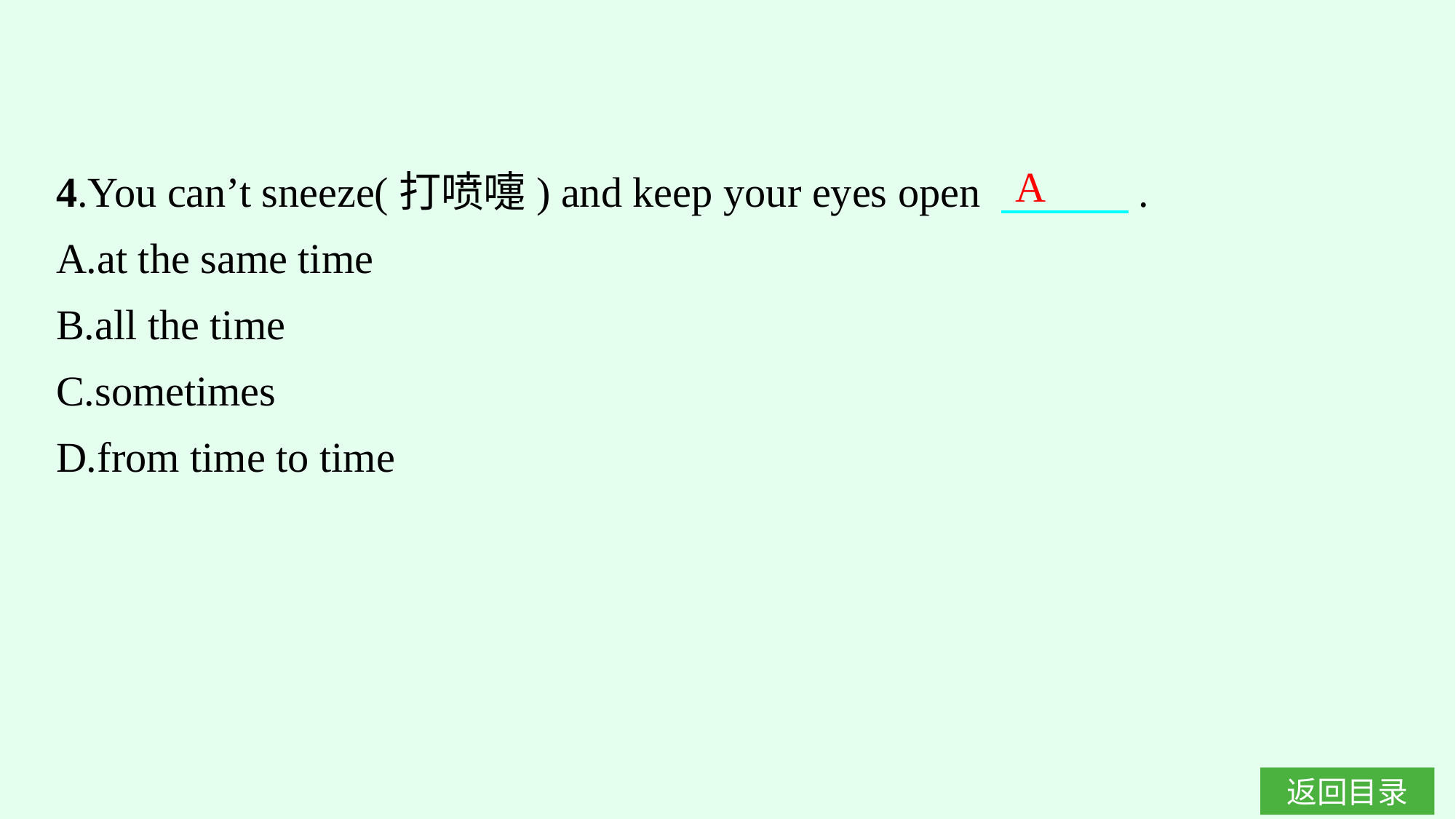

4.You can’t sneeze(打喷嚏) and keep your eyes open 　　　.
A.at the same time
B.all the time
C.sometimes
D.from time to time
A